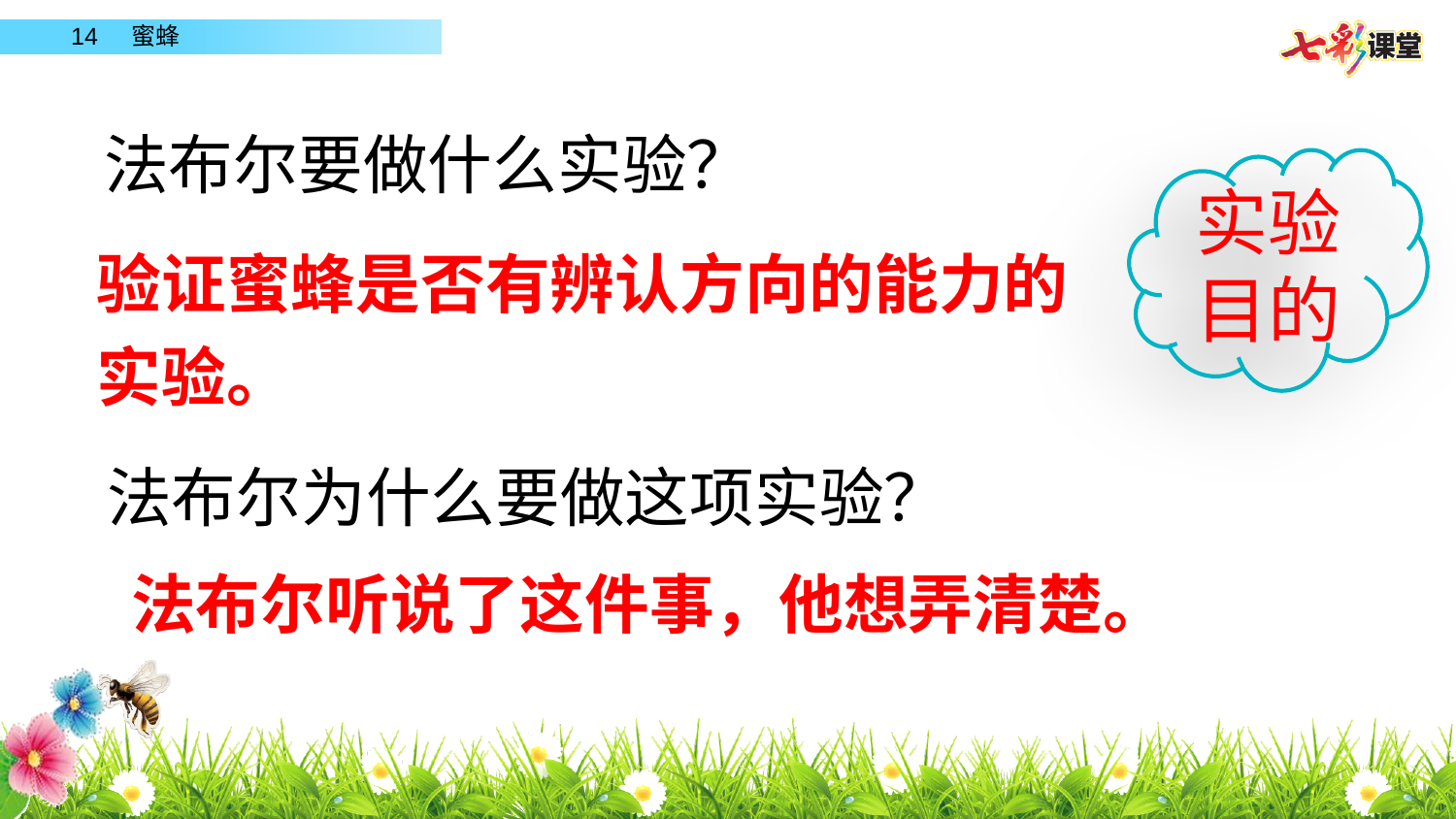

法布尔要做什么实验？
实验目的
验证蜜蜂是否有辨认方向的能力的实验。
法布尔为什么要做这项实验？
法布尔听说了这件事，他想弄清楚。